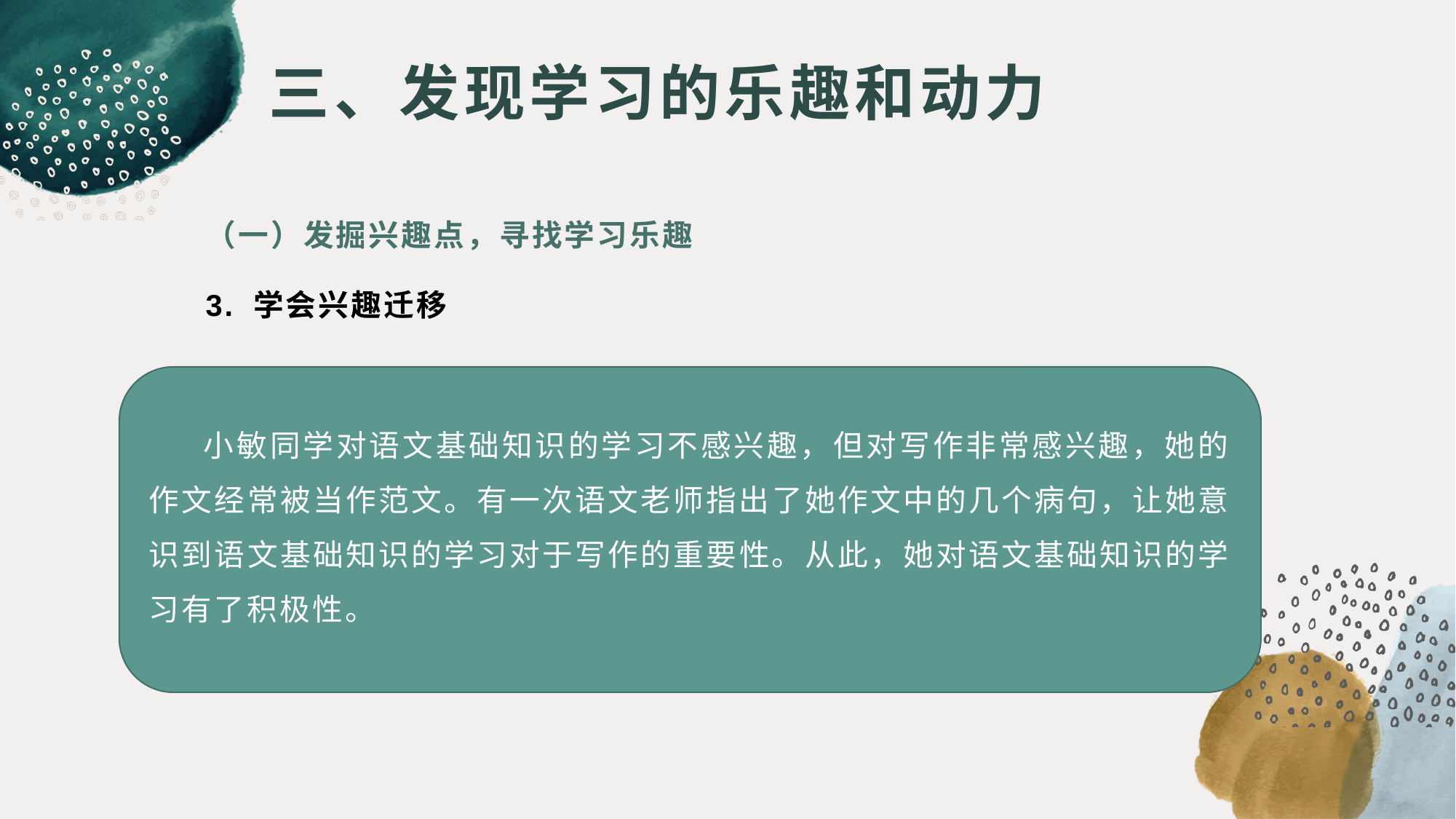

# 三、发现学习的乐趣和动力
（一）发掘兴趣点，寻找学习乐趣
3. 学会兴趣迁移

小敏同学对语文基础知识的学习不感兴趣，但对写作非常感兴趣，她的作文经常被当作范文。有一次语文老师指出了她作文中的几个病句，让她意识到语文基础知识的学习对于写作的重要性。从此，她对语文基础知识的学习有了积极性。